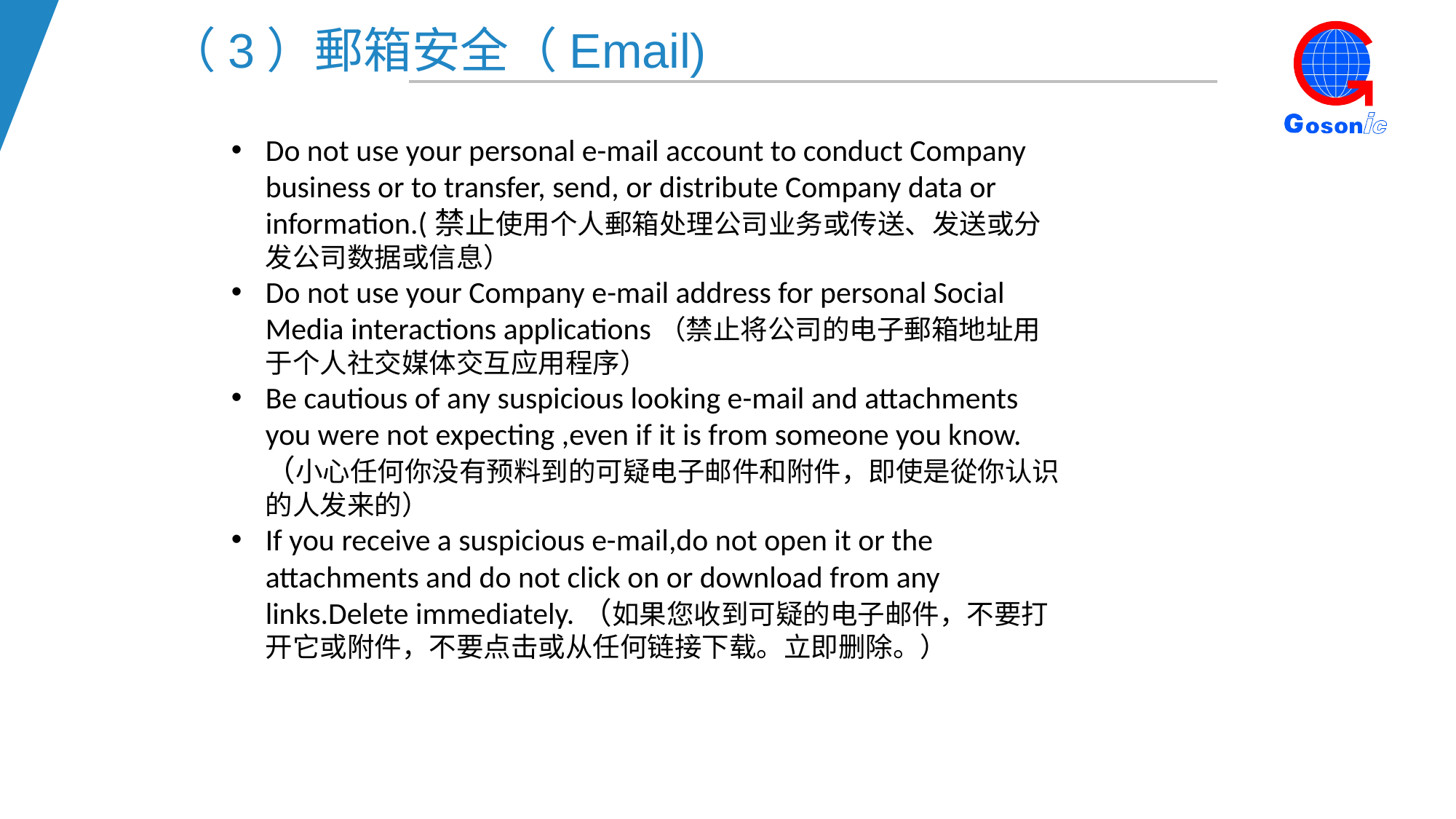

（3）郵箱安全（Email)
Do not use your personal e-mail account to conduct Company business or to transfer, send, or distribute Company data or information.(禁止使用个人郵箱处理公司业务或传送、发送或分发公司数据或信息）
Do not use your Company e-mail address for personal Social Media interactions applications（禁止将公司的电子郵箱地址用于个人社交媒体交互应用程序）
Be cautious of any suspicious looking e-mail and attachments you were not expecting ,even if it is from someone you know.（小心任何你没有预料到的可疑电子邮件和附件，即使是從你认识的人发来的）
If you receive a suspicious e-mail,do not open it or the attachments and do not click on or download from any links.Delete immediately.（如果您收到可疑的电子邮件，不要打开它或附件，不要点击或从任何链接下载。立即删除。）